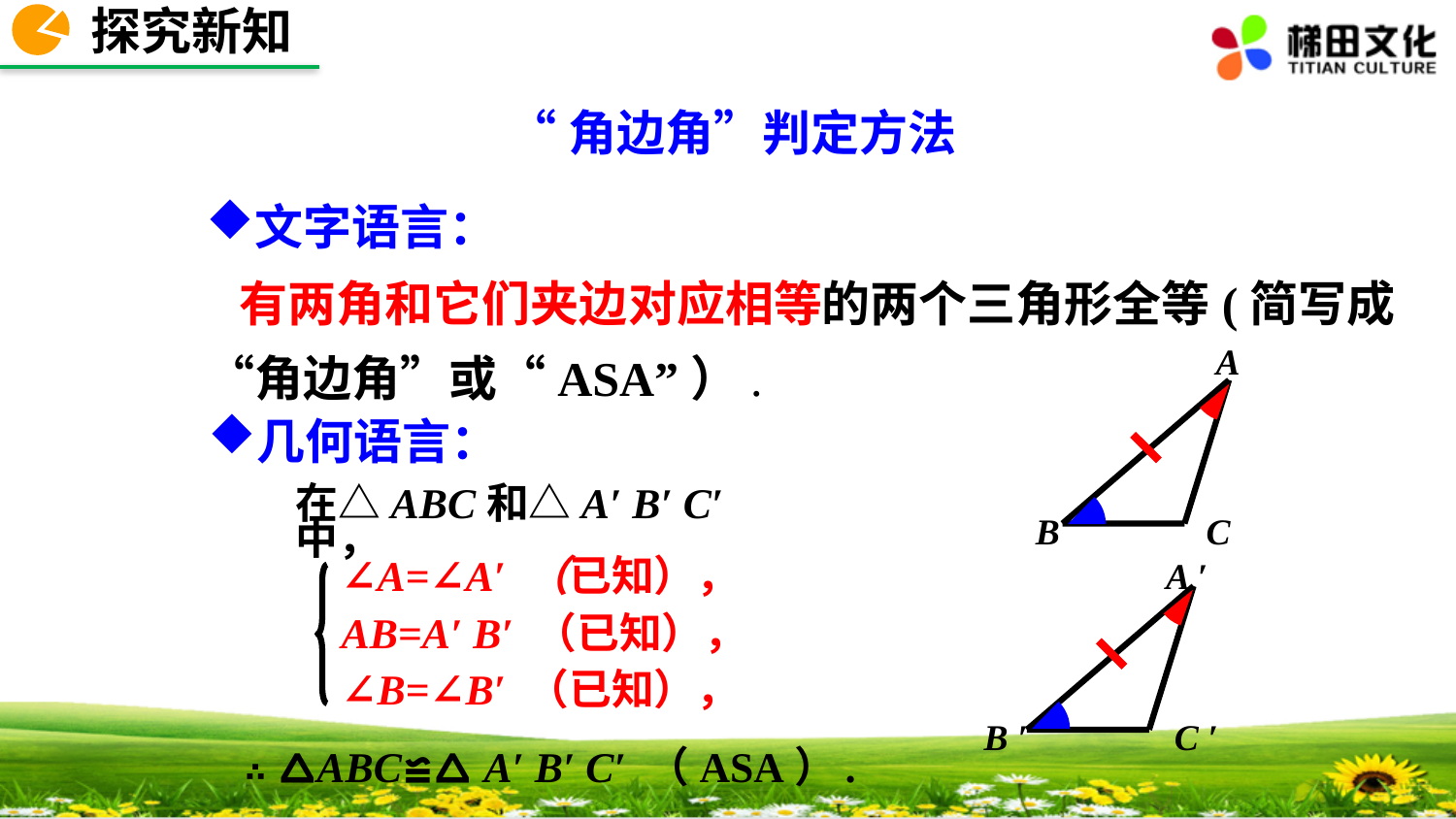

探究新知

 “角边角”判定方法
文字语言：
  有两角和它们夹边对应相等的两个三角形全等(简写成“角边角”或“ASA”）.
A

B
  C

A ′

B ′
C ′

几何语言：
在△ABC和△A′ B′ C′中，
∠A=∠A′ （已知），
AB=A′ B′ （已知），
∠B=∠B′ （已知），
∴ △ABC≌△ A′ B′ C′ （ASA）.